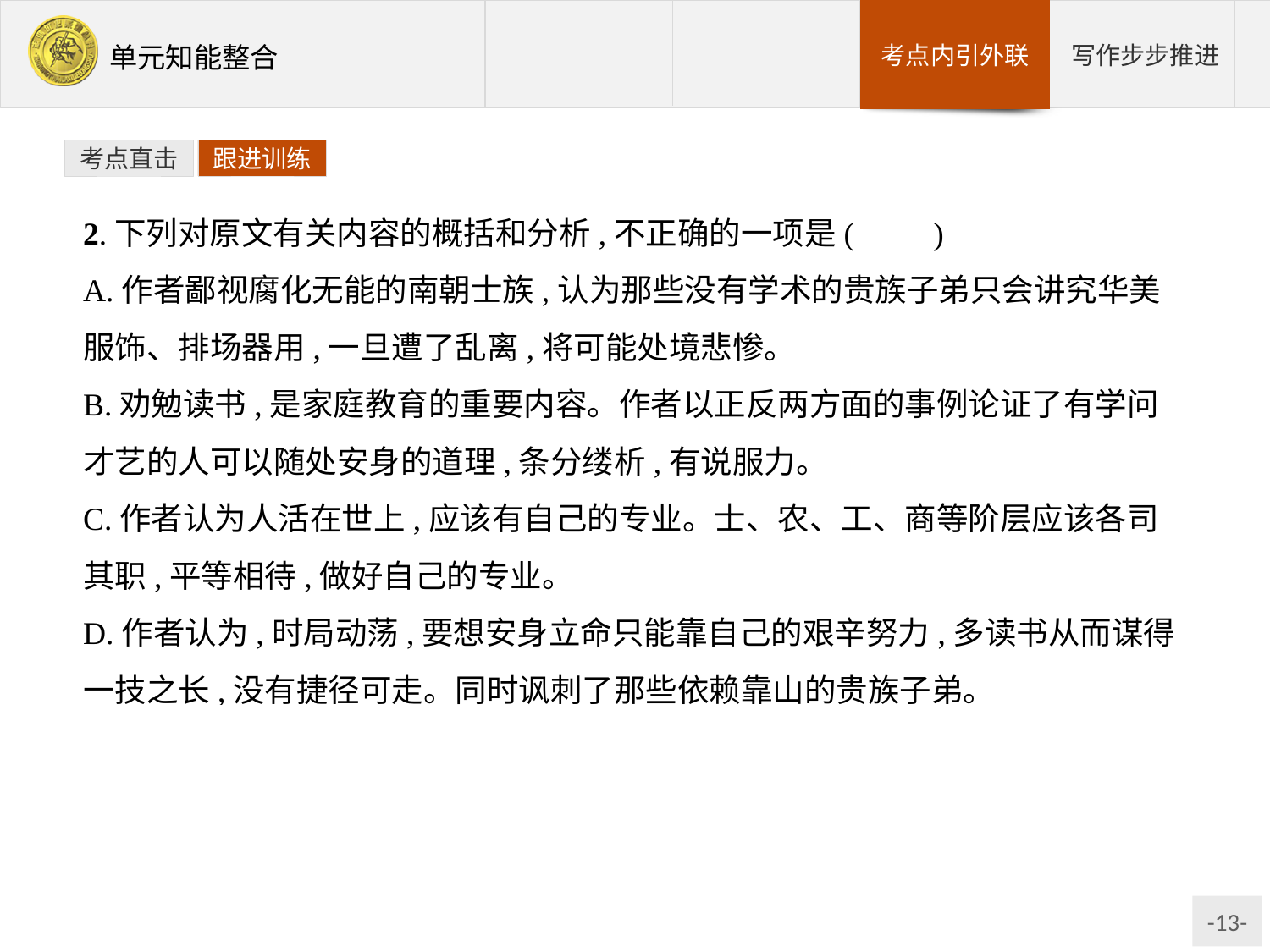

考点直击
跟进训练
2.下列对原文有关内容的概括和分析,不正确的一项是(　　)
A.作者鄙视腐化无能的南朝士族,认为那些没有学术的贵族子弟只会讲究华美服饰、排场器用,一旦遭了乱离,将可能处境悲惨。
B.劝勉读书,是家庭教育的重要内容。作者以正反两方面的事例论证了有学问才艺的人可以随处安身的道理,条分缕析,有说服力。
C.作者认为人活在世上,应该有自己的专业。士、农、工、商等阶层应该各司其职,平等相待,做好自己的专业。
D.作者认为,时局动荡,要想安身立命只能靠自己的艰辛努力,多读书从而谋得一技之长,没有捷径可走。同时讽刺了那些依赖靠山的贵族子弟。
思路解析:此题考查对作者观点态度的把握能力,C项中“平等相待”无中生有。
答案:C